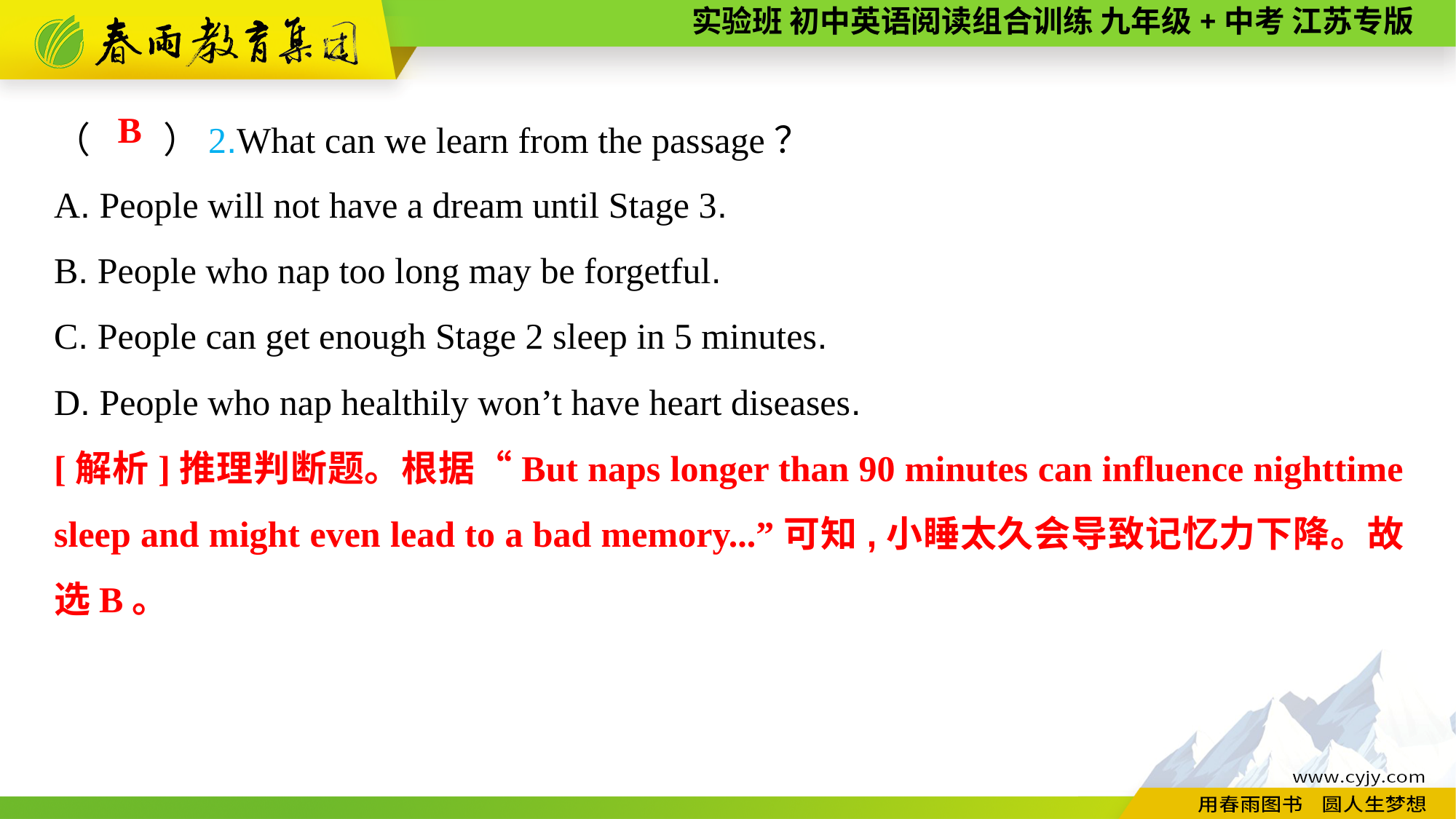

（　　）2.What can we learn from the passage？
A. People will not have a dream until Stage 3.
B. People who nap too long may be forgetful.
C. People can get enough Stage 2 sleep in 5 minutes.
D. People who nap healthily won’t have heart diseases.
B
[解析]推理判断题。根据“But naps longer than 90 minutes can influence nighttime sleep and might even lead to a bad memory...”可知,小睡太久会导致记忆力下降。故选B。